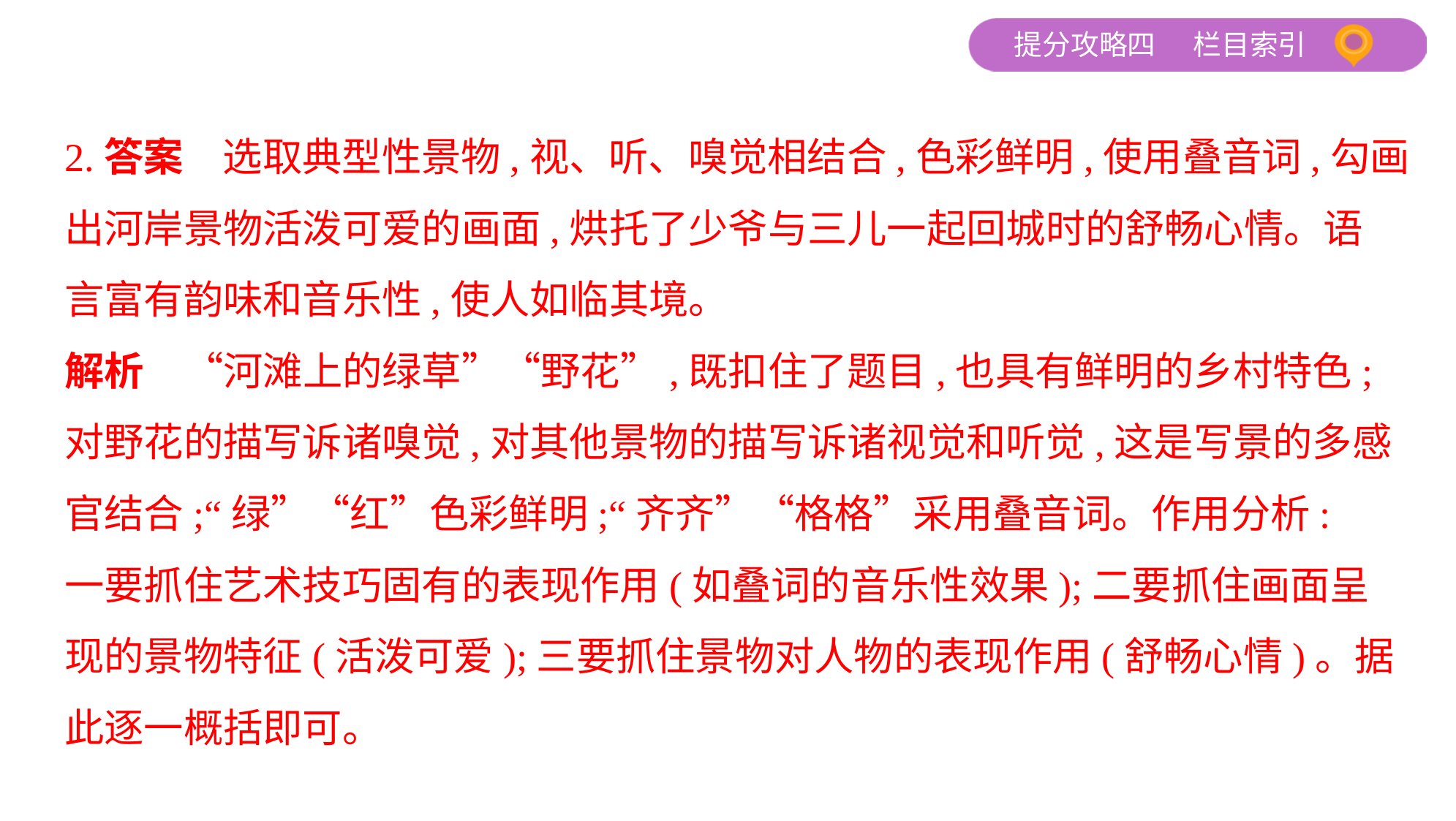

2.答案　选取典型性景物,视、听、嗅觉相结合,色彩鲜明,使用叠音词,勾画
出河岸景物活泼可爱的画面,烘托了少爷与三儿一起回城时的舒畅心情。语
言富有韵味和音乐性,使人如临其境。
解析　“河滩上的绿草”“野花”,既扣住了题目,也具有鲜明的乡村特色;
对野花的描写诉诸嗅觉,对其他景物的描写诉诸视觉和听觉,这是写景的多感
官结合;“绿”“红”色彩鲜明;“齐齐”“格格”采用叠音词。作用分析:
一要抓住艺术技巧固有的表现作用(如叠词的音乐性效果);二要抓住画面呈
现的景物特征(活泼可爱);三要抓住景物对人物的表现作用(舒畅心情)。据
此逐一概括即可。